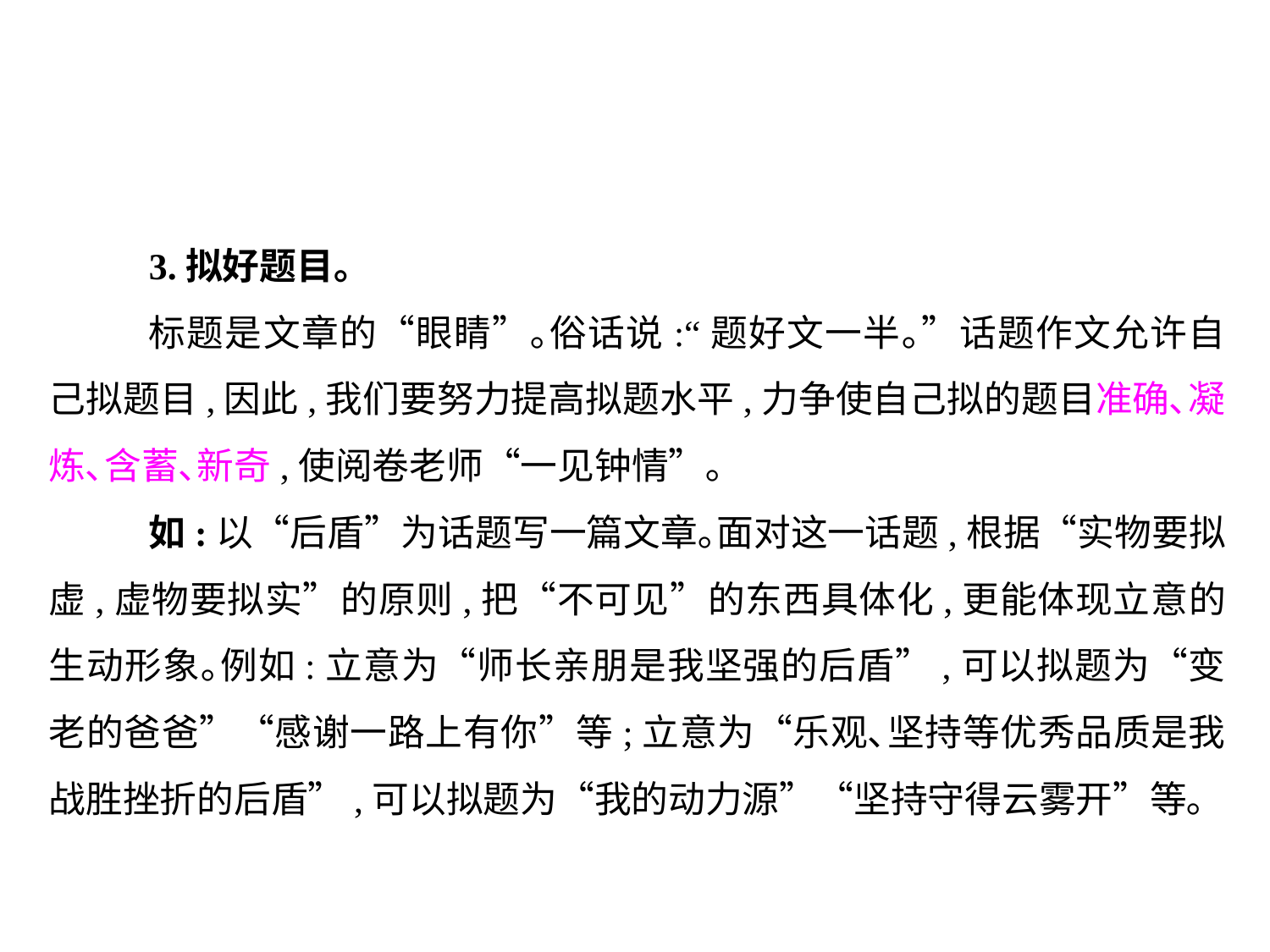

3.拟好题目｡
标题是文章的“眼睛”｡俗话说:“题好文一半｡”话题作文允许自己拟题目,因此,我们要努力提高拟题水平,力争使自己拟的题目准确､凝炼､含蓄､新奇,使阅卷老师“一见钟情”｡
如:以“后盾”为话题写一篇文章｡面对这一话题,根据“实物要拟虚,虚物要拟实”的原则,把“不可见”的东西具体化,更能体现立意的生动形象｡例如:立意为“师长亲朋是我坚强的后盾”,可以拟题为“变老的爸爸”“感谢一路上有你”等;立意为“乐观､坚持等优秀品质是我战胜挫折的后盾”,可以拟题为“我的动力源”“坚持守得云雾开”等｡